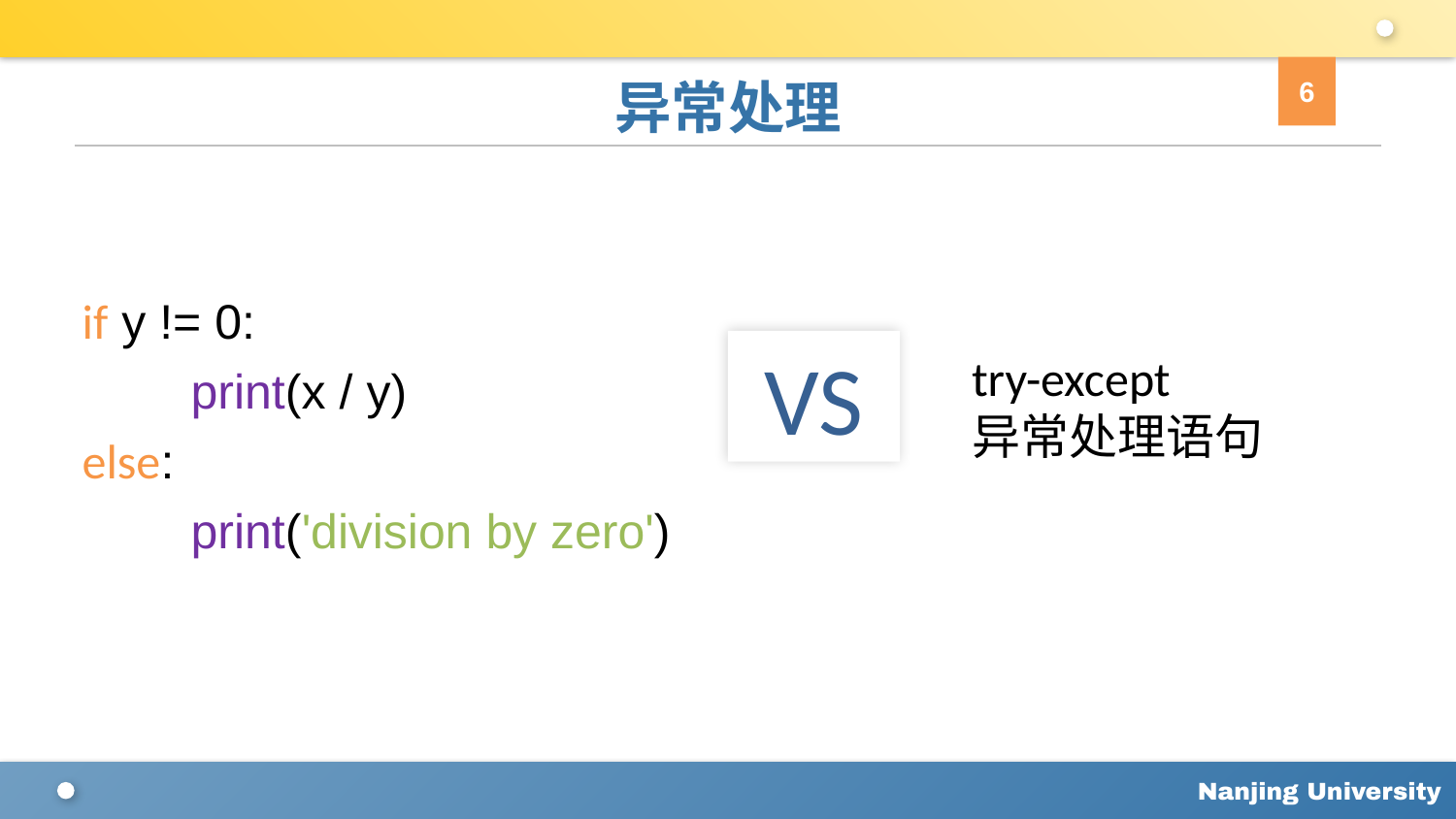

6
# 异常处理
if y != 0:
        print(x / y)
else:
        print('division by zero')
VS
try-except
异常处理语句